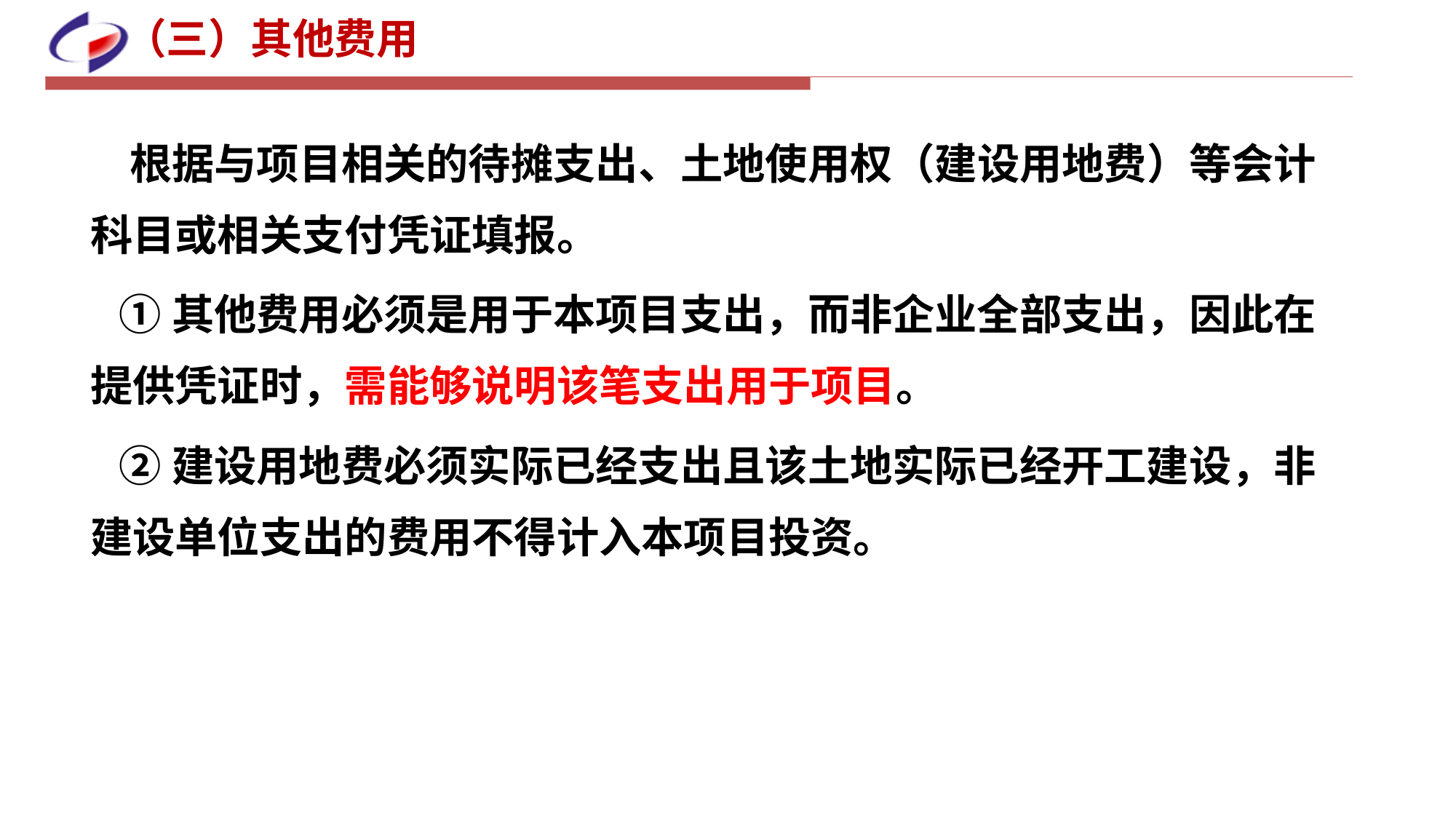

# （三）其他费用
   根据与项目相关的待摊支出、土地使用权（建设用地费）等会计科目或相关支付凭证填报。
   ①其他费用必须是用于本项目支出，而非企业全部支出，因此在提供凭证时，需能够说明该笔支出用于项目。
   ②建设用地费必须实际已经支出且该土地实际已经开工建设，非建设单位支出的费用不得计入本项目投资。